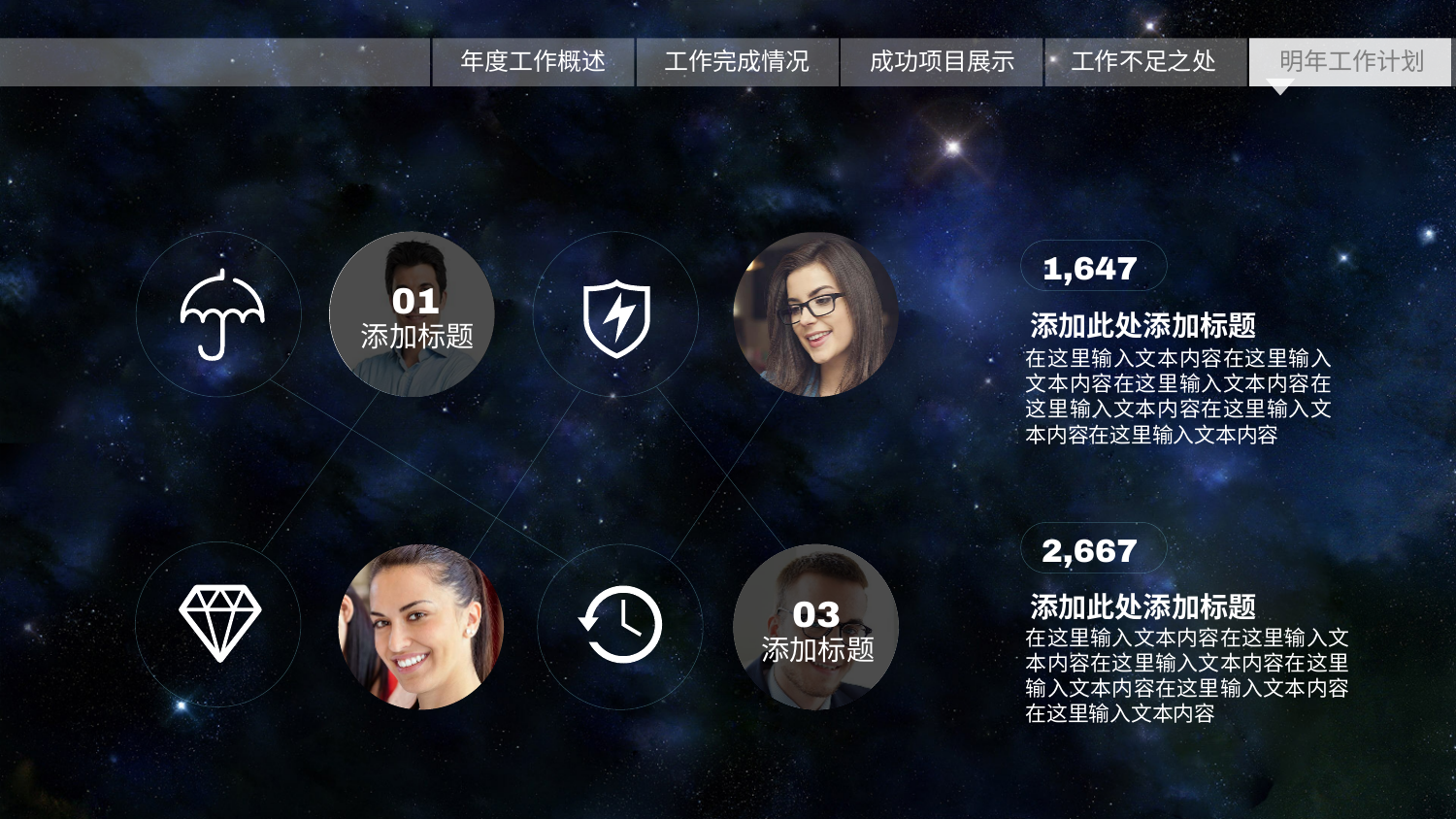

01
添加标题

1,647
添加此处添加标题
在这里输入文本内容在这里输入文本内容在这里输入文本内容在这里输入文本内容在这里输入文本内容在这里输入文本内容

2,667

03
添加标题
添加此处添加标题
在这里输入文本内容在这里输入文本内容在这里输入文本内容在这里输入文本内容在这里输入文本内容在这里输入文本内容